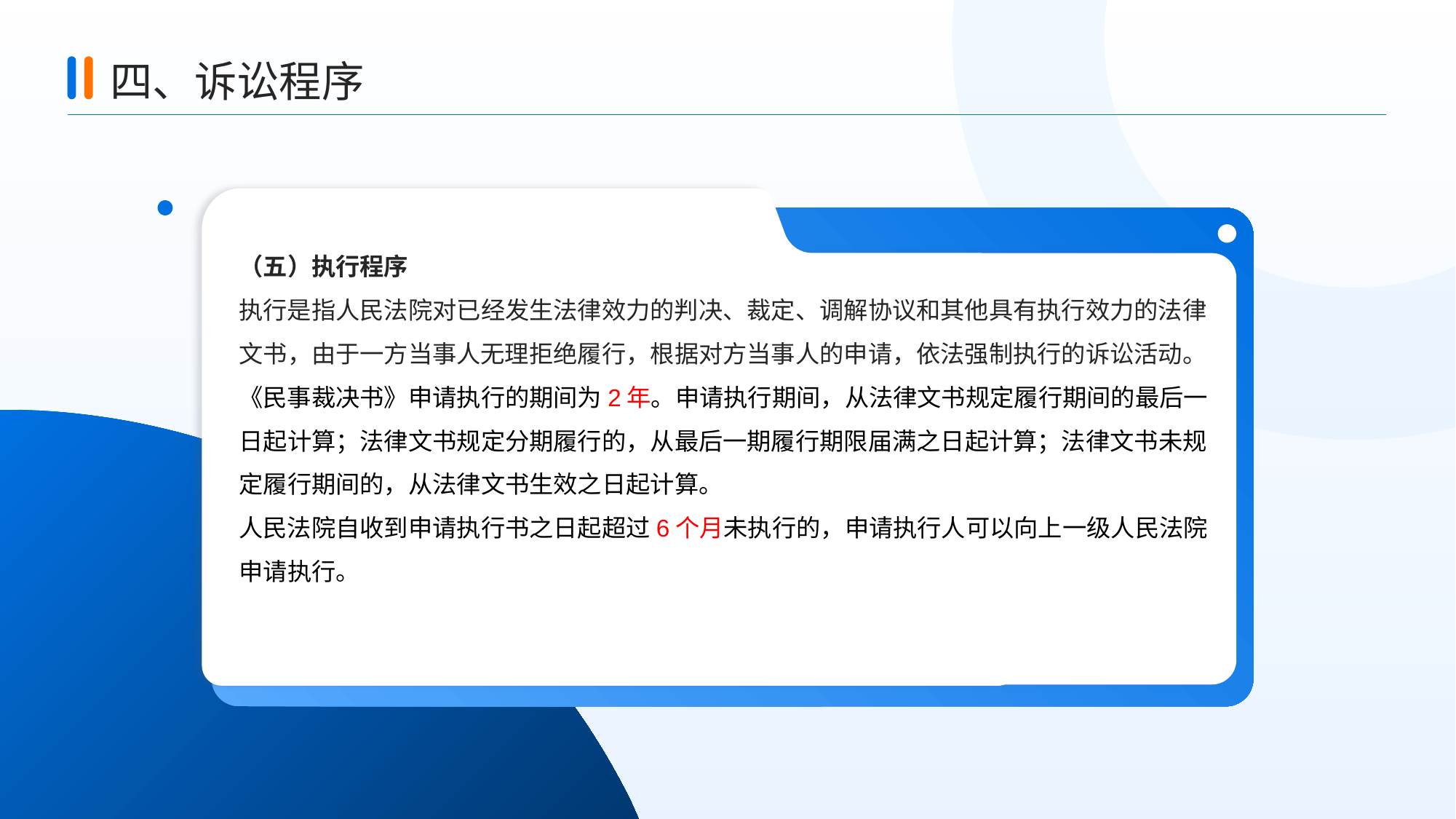

四、诉讼程序

（五）执行程序
执行是指人民法院对已经发生法律效力的判决、裁定、调解协议和其他具有执行效力的法律文书，由于一方当事人无理拒绝履行，根据对方当事人的申请，依法强制执行的诉讼活动。
《民事裁决书》申请执行的期间为2年。申请执行期间，从法律文书规定履行期间的最后一日起计算；法律文书规定分期履行的，从最后一期履行期限届满之日起计算；法律文书未规定履行期间的，从法律文书生效之日起计算。
人民法院自收到申请执行书之日起超过6个月未执行的，申请执行人可以向上一级人民法院申请执行。